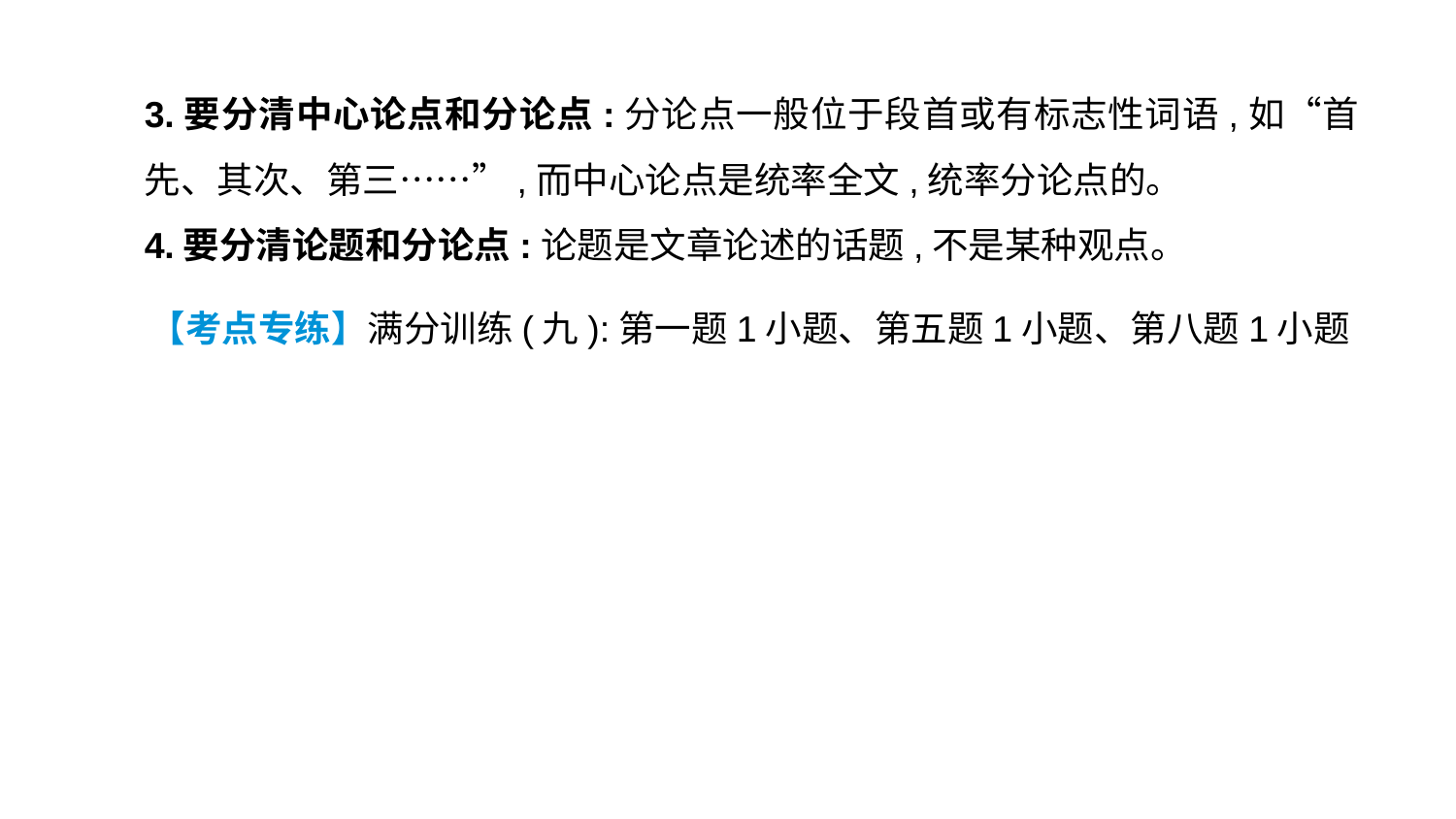

3.要分清中心论点和分论点:分论点一般位于段首或有标志性词语,如“首先、其次、第三……”,而中心论点是统率全文,统率分论点的。
4.要分清论题和分论点:论题是文章论述的话题,不是某种观点。
【考点专练】满分训练(九):第一题1小题、第五题1小题、第八题1小题